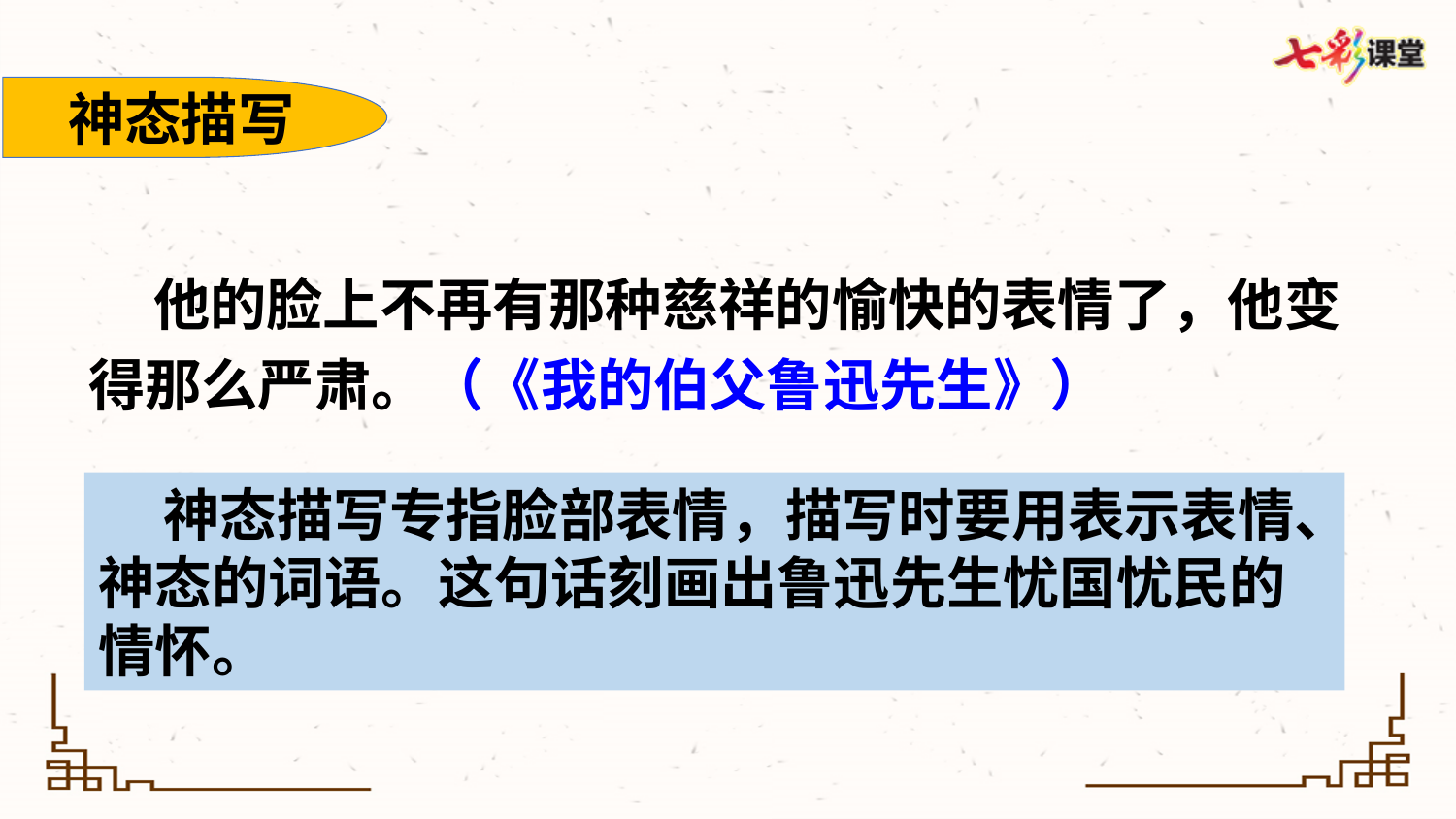

神态描写
    他的脸上不再有那种慈祥的愉快的表情了，他变得那么严肃。（《我的伯父鲁迅先生》）
    神态描写专指脸部表情，描写时要用表示表情、神态的词语。这句话刻画出鲁迅先生忧国忧民的情怀。